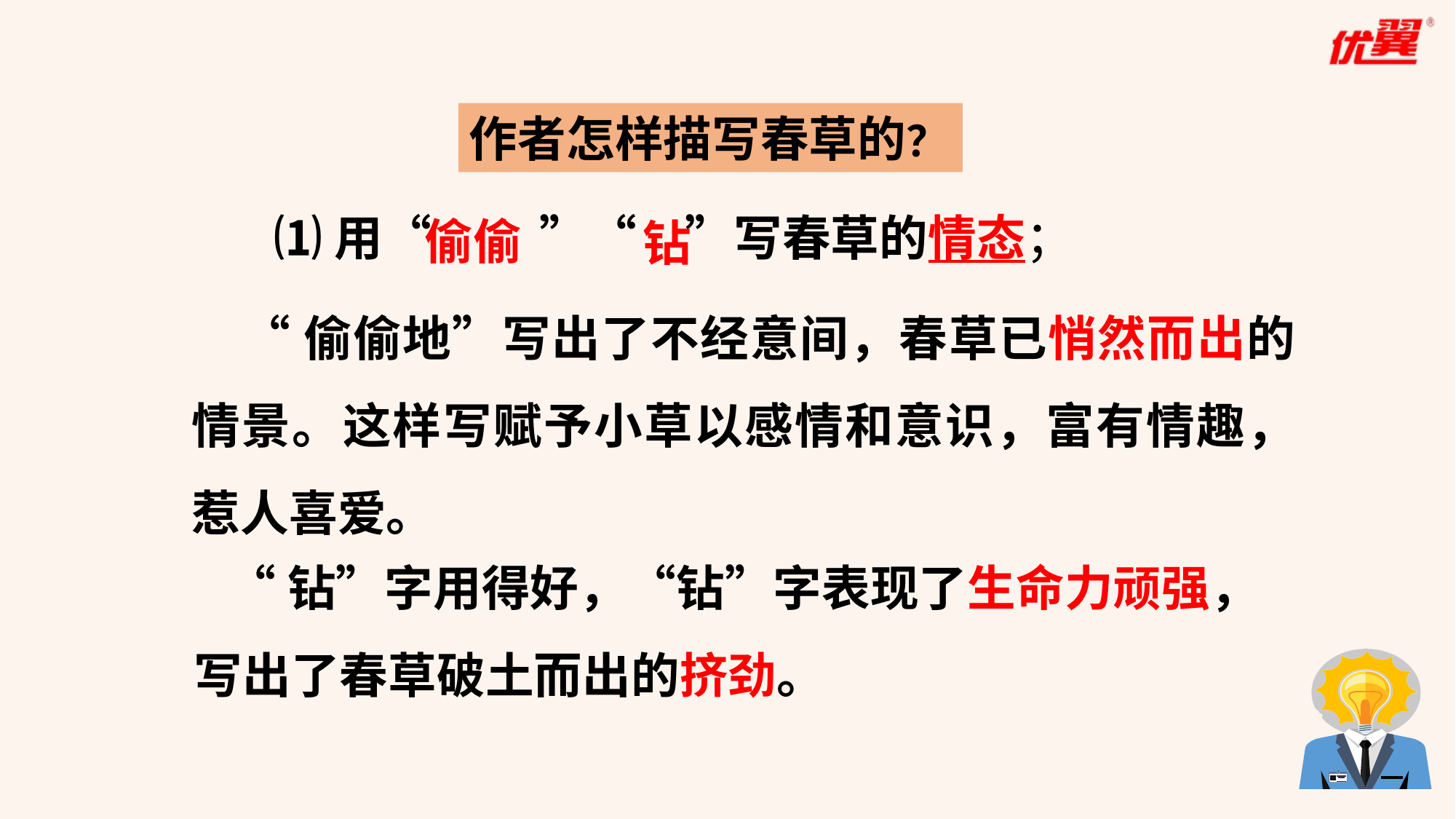

作者怎样描写春草的？
⑴用“　　 ”“　”写春草的情态；
偷偷
钻
    “偷偷地”写出了不经意间，春草已悄然而出的情景。这样写赋予小草以感情和意识，富有情趣，惹人喜爱。
   “钻”字用得好，“钻”字表现了生命力顽强，写出了春草破土而出的挤劲。